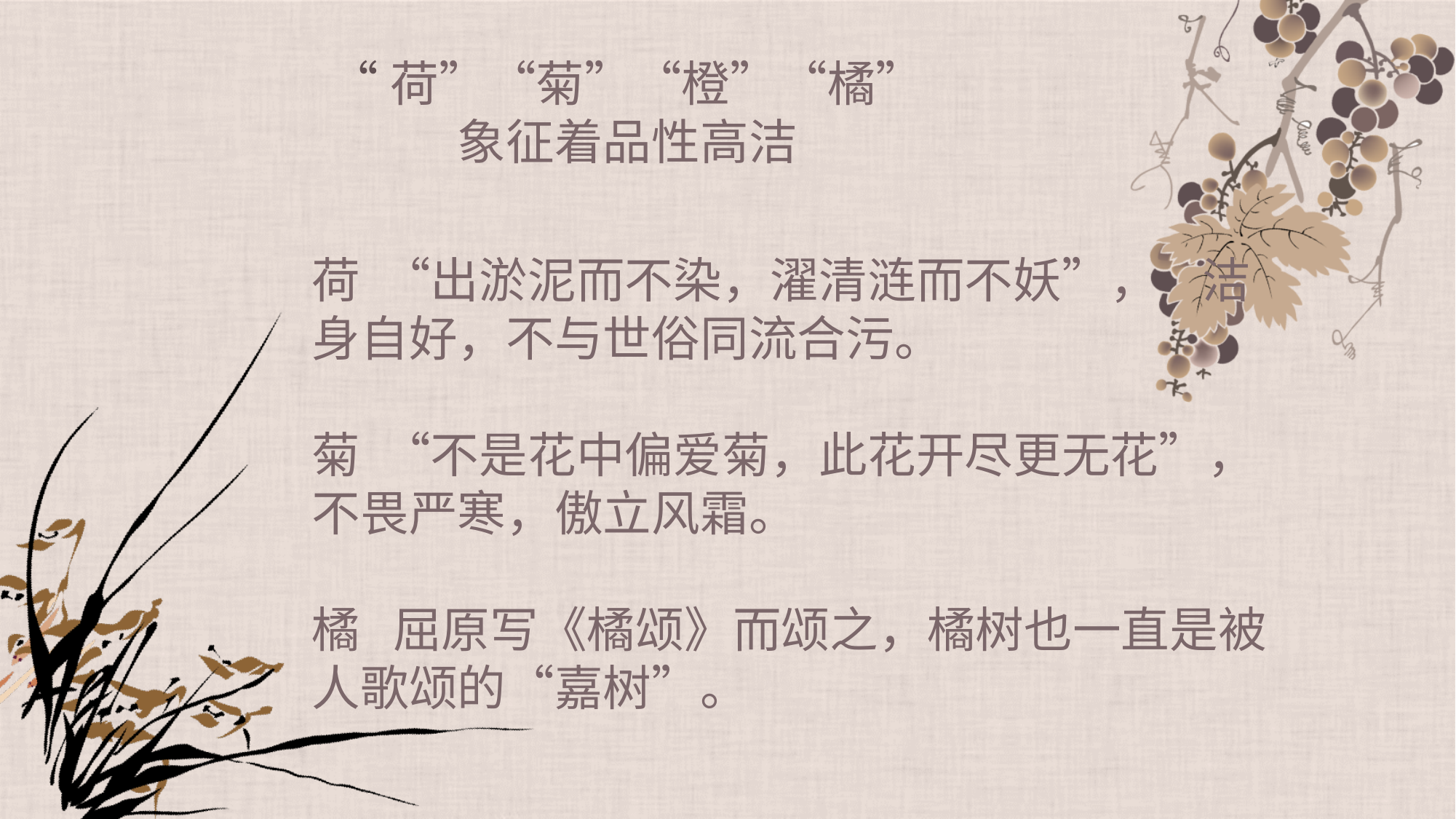

“荷”“菊”“橙”“橘”
象征着品性高洁
荷  “出淤泥而不染，濯清涟而不妖”，    洁身自好，不与世俗同流合污。

菊  “不是花中偏爱菊，此花开尽更无花”，不畏严寒，傲立风霜。

橘   屈原写《橘颂》而颂之，橘树也一直是被人歌颂的“嘉树”。